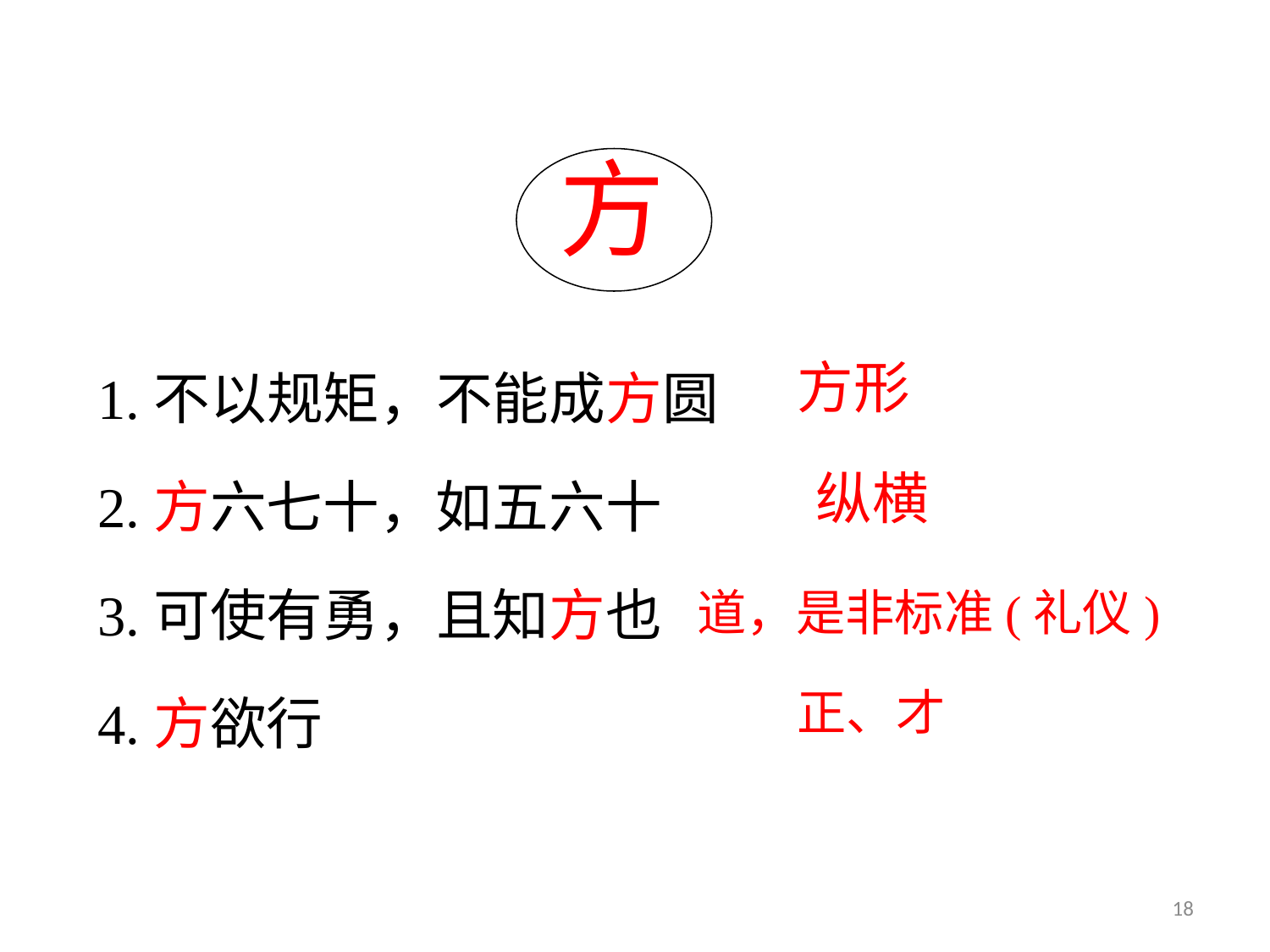

方

1.不以规矩，不能成方圆
2.方六七十，如五六十
3.可使有勇，且知方也
4.方欲行
方形
纵横
道，是非标准(礼仪)
正、才
18